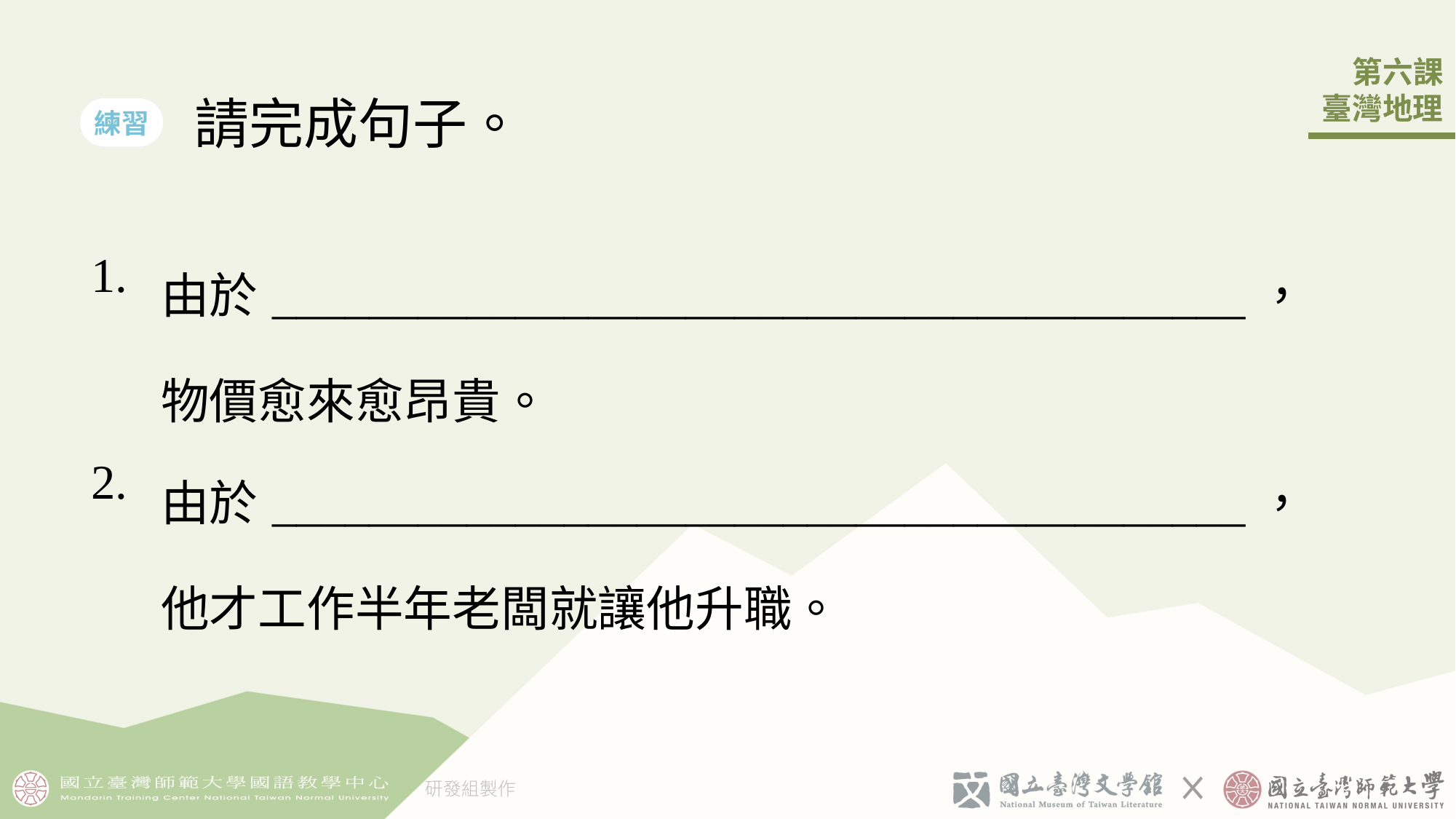

請完成句子。
練習
| 1. | 由於\_\_\_\_\_\_\_\_\_\_\_\_\_\_\_\_\_\_\_\_\_\_\_\_\_\_\_\_\_\_\_\_\_\_\_\_\_\_\_\_，物價愈來愈昂貴。 |
| --- | --- |
| 2. | 由於\_\_\_\_\_\_\_\_\_\_\_\_\_\_\_\_\_\_\_\_\_\_\_\_\_\_\_\_\_\_\_\_\_\_\_\_\_\_\_\_，他才工作半年老闆就讓他升職。 |